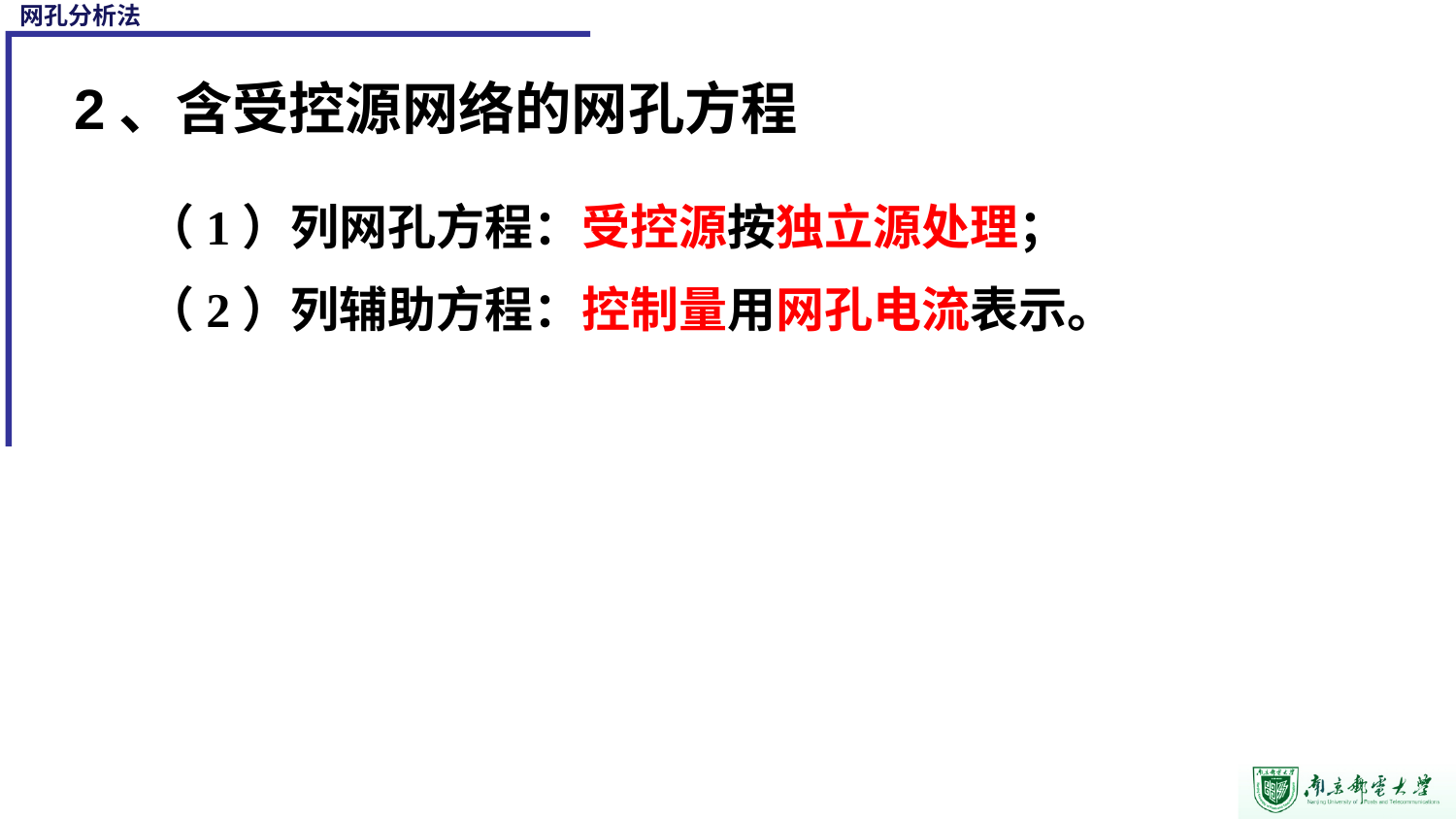

网孔分析法

2、含受控源网络的网孔方程
（1）列网孔方程：受控源按独立源处理；
（2）列辅助方程：控制量用网孔电流表示。